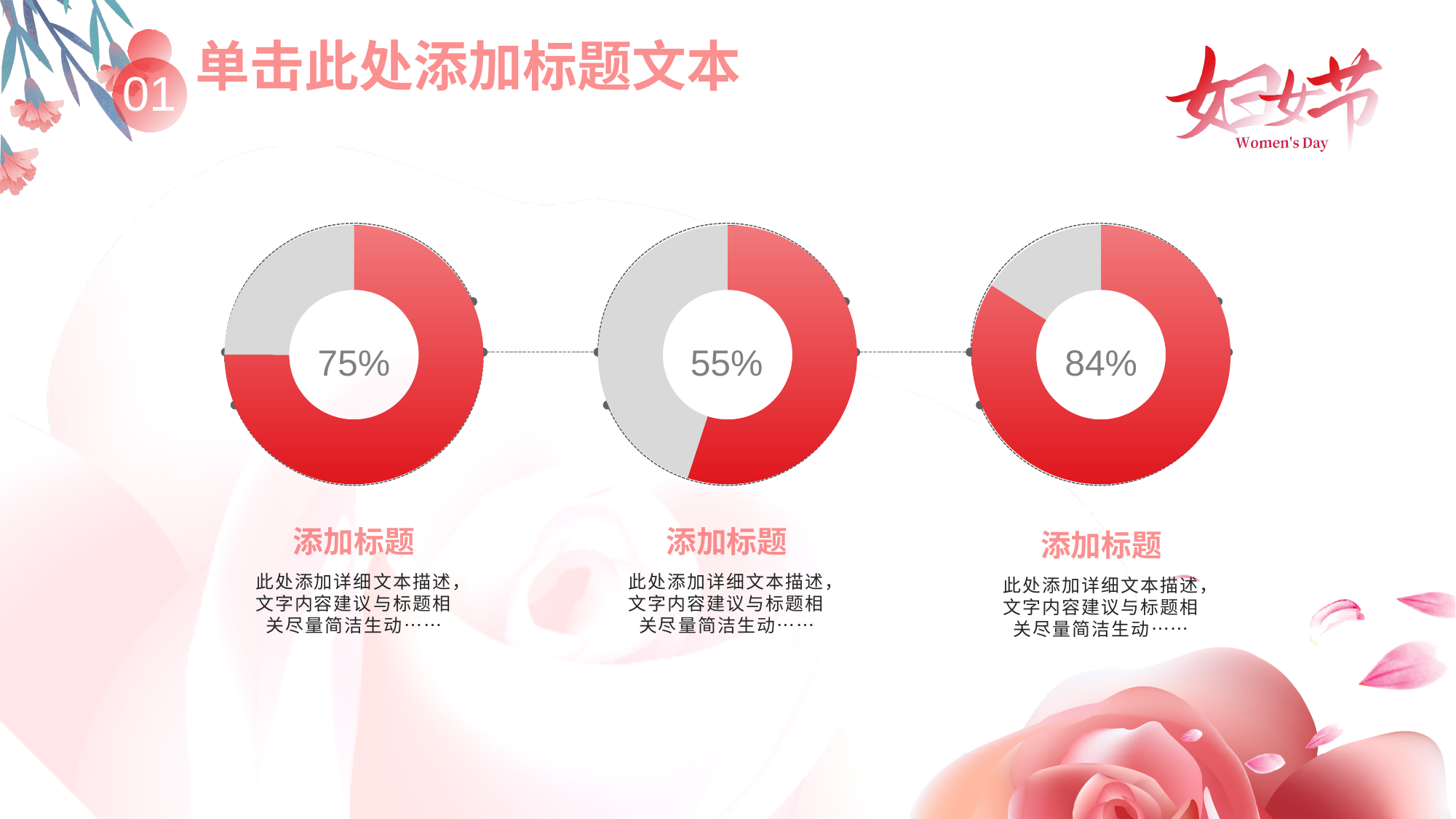

单击此处添加标题文本
Click here to add title text
01

### Chart

| Category | 销售额 |
|---|---|
| 第一季度 | 0.75 |
| 第二季度 | 0.25 |

### Chart

| Category | 销售额 |
|---|---|
| 第一季度 | 0.55 |
| 第二季度 | 0.45 |

### Chart

| Category | 销售额 |
|---|---|
| 第一季度 | 0.84 |
| 第二季度 | 0.16 |

75%
55%
84%
添加标题
此处添加详细文本描述，文字内容建议与标题相关尽量简洁生动……
添加标题
此处添加详细文本描述，文字内容建议与标题相关尽量简洁生动……
添加标题
此处添加详细文本描述，文字内容建议与标题相关尽量简洁生动……